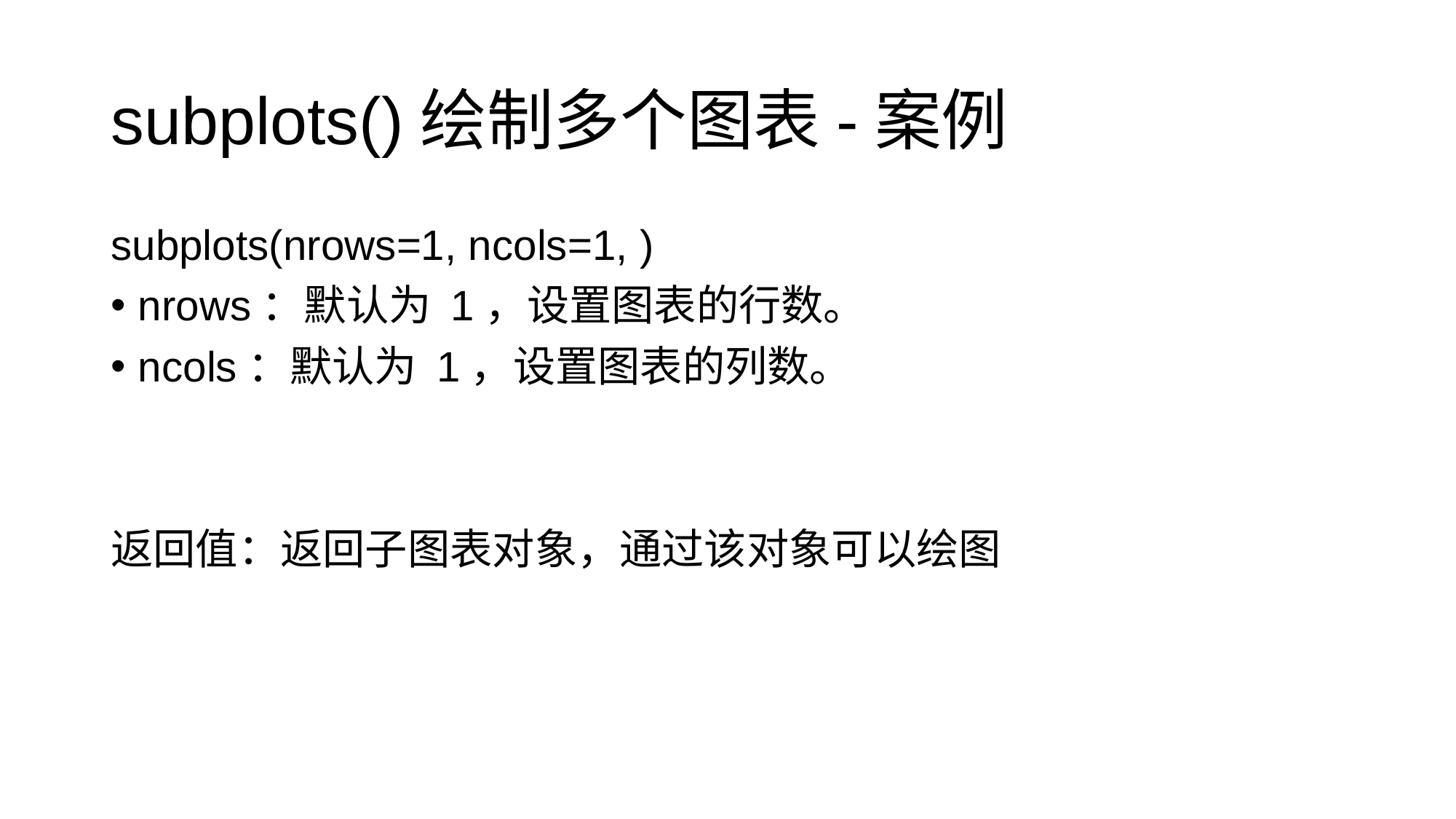

# subplots()绘制多个图表-案例
subplots(nrows=1, ncols=1, )
nrows：默认为 1，设置图表的行数。
ncols：默认为 1，设置图表的列数。

返回值：返回子图表对象，通过该对象可以绘图